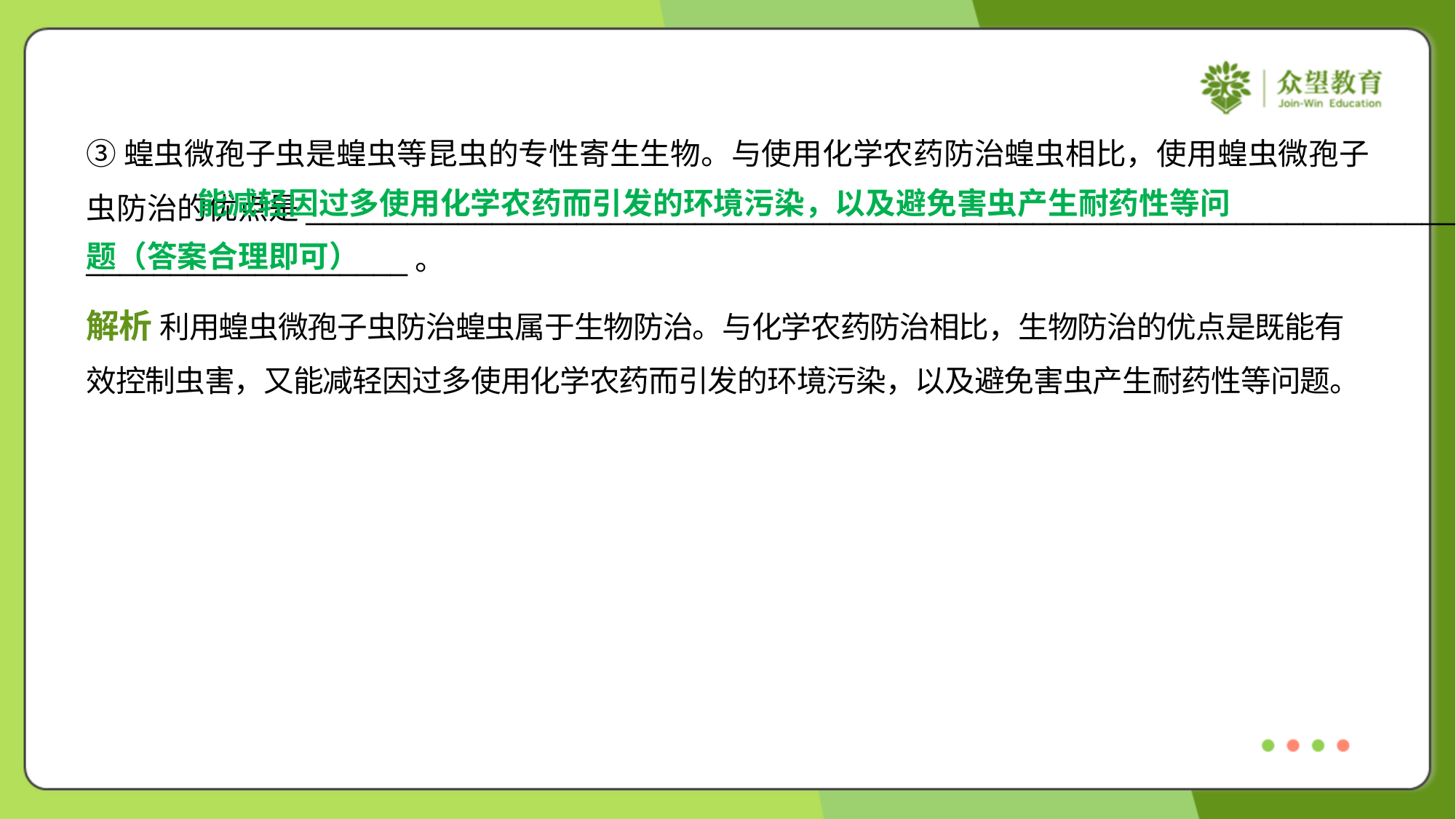

③蝗虫微孢子虫是蝗虫等昆虫的专性寄生生物。与使用化学农药防治蝗虫相比，使用蝗虫微孢子
虫防治的优点是______________________________________________________________________
___________________。
               能减轻因过多使用化学农药而引发的环境污染，以及避免害虫产生耐药性等问
题（答案合理即可）
解析 利用蝗虫微孢子虫防治蝗虫属于生物防治。与化学农药防治相比，生物防治的优点是既能有
效控制虫害，又能减轻因过多使用化学农药而引发的环境污染，以及避免害虫产生耐药性等问题。